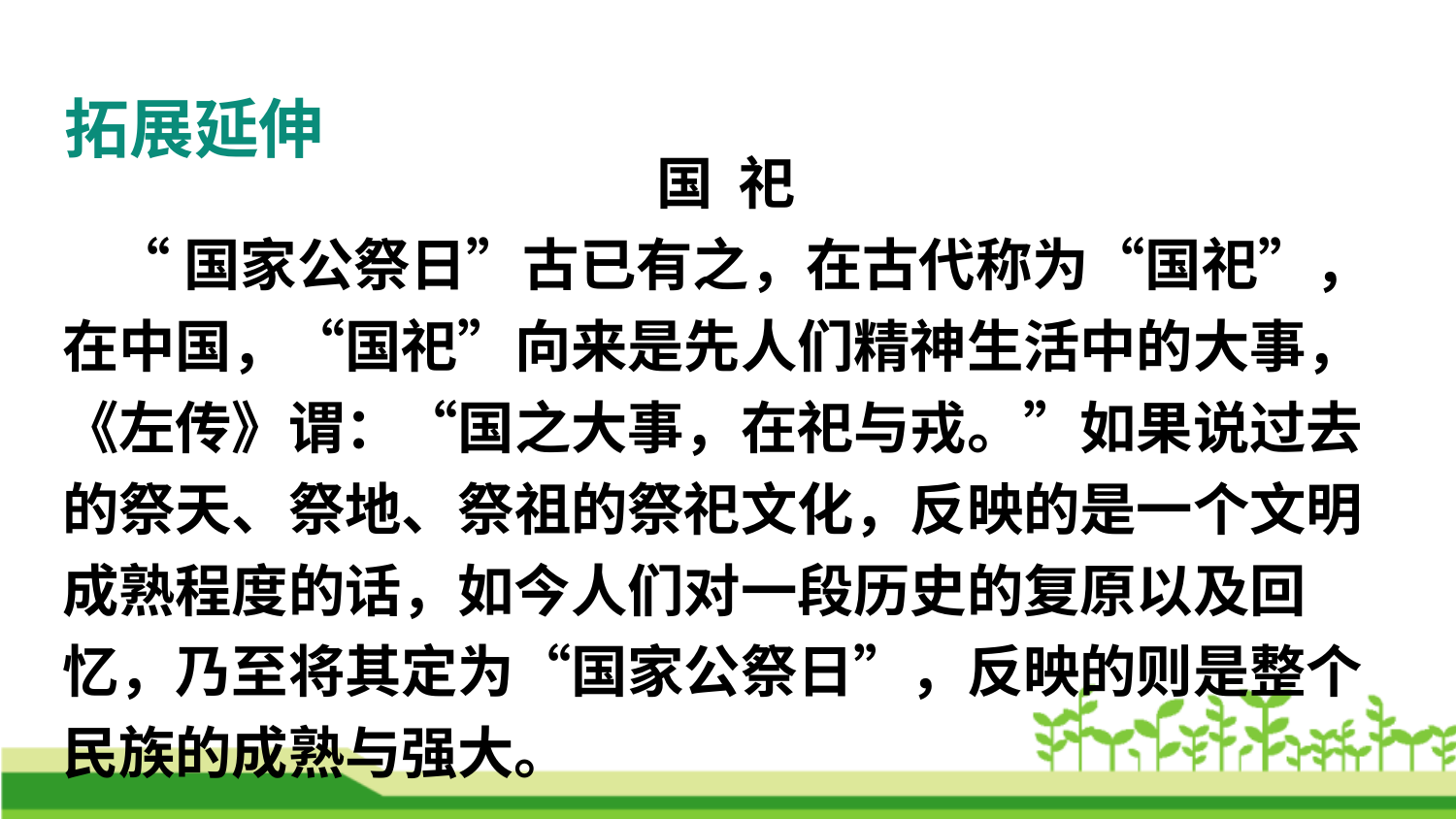

拓展延伸
国  祀
    “国家公祭日”古已有之，在古代称为“国祀”，在中国，“国祀”向来是先人们精神生活中的大事，《左传》谓：“国之大事，在祀与戎。”如果说过去的祭天、祭地、祭祖的祭祀文化，反映的是一个文明成熟程度的话，如今人们对一段历史的复原以及回忆，乃至将其定为“国家公祭日”，反映的则是整个民族的成熟与强大。